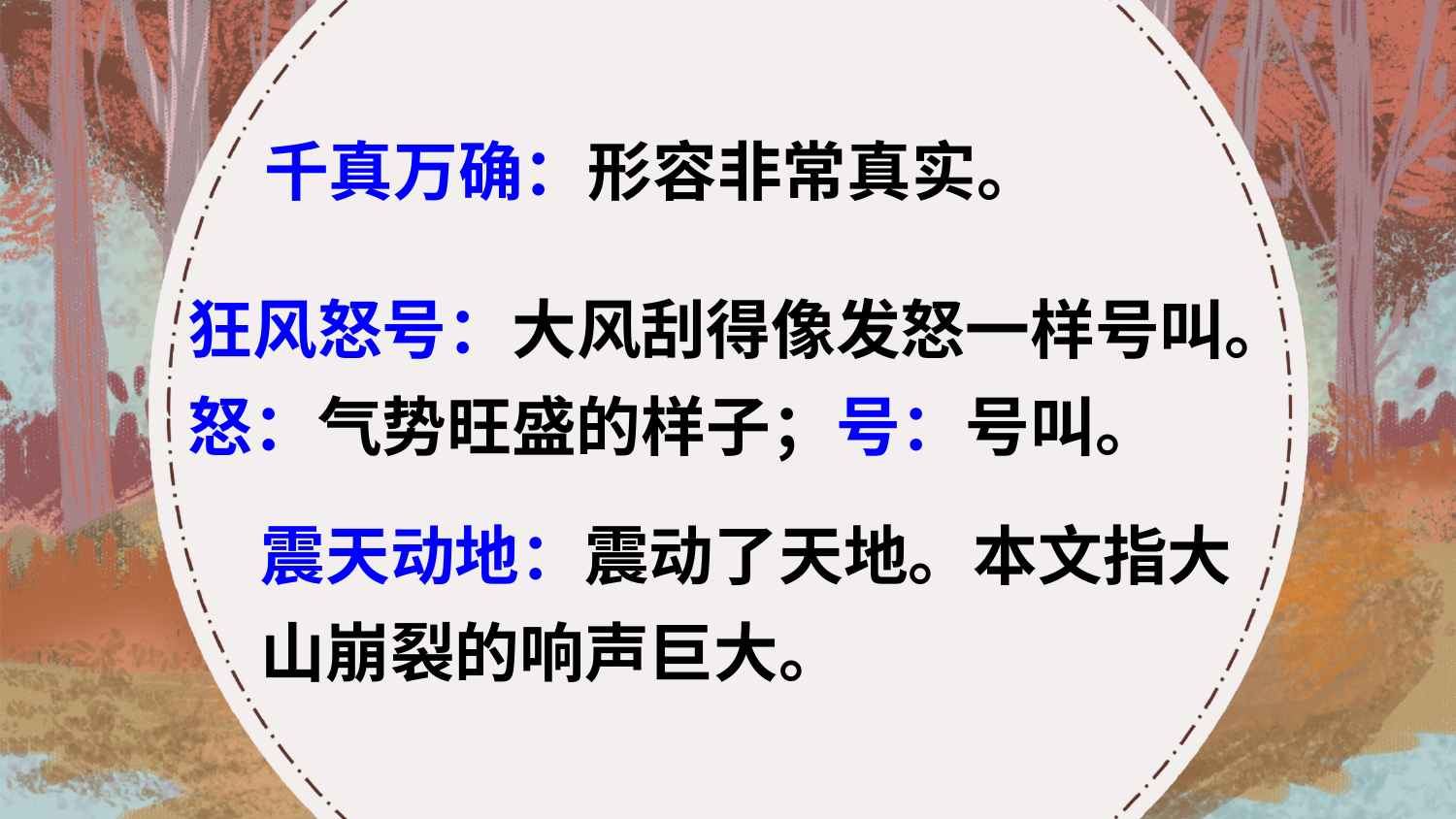

千真万确：形容非常真实。
狂风怒号：大风刮得像发怒一样号叫。怒：气势旺盛的样子；号：号叫。
震天动地：震动了天地。本文指大山崩裂的响声巨大。